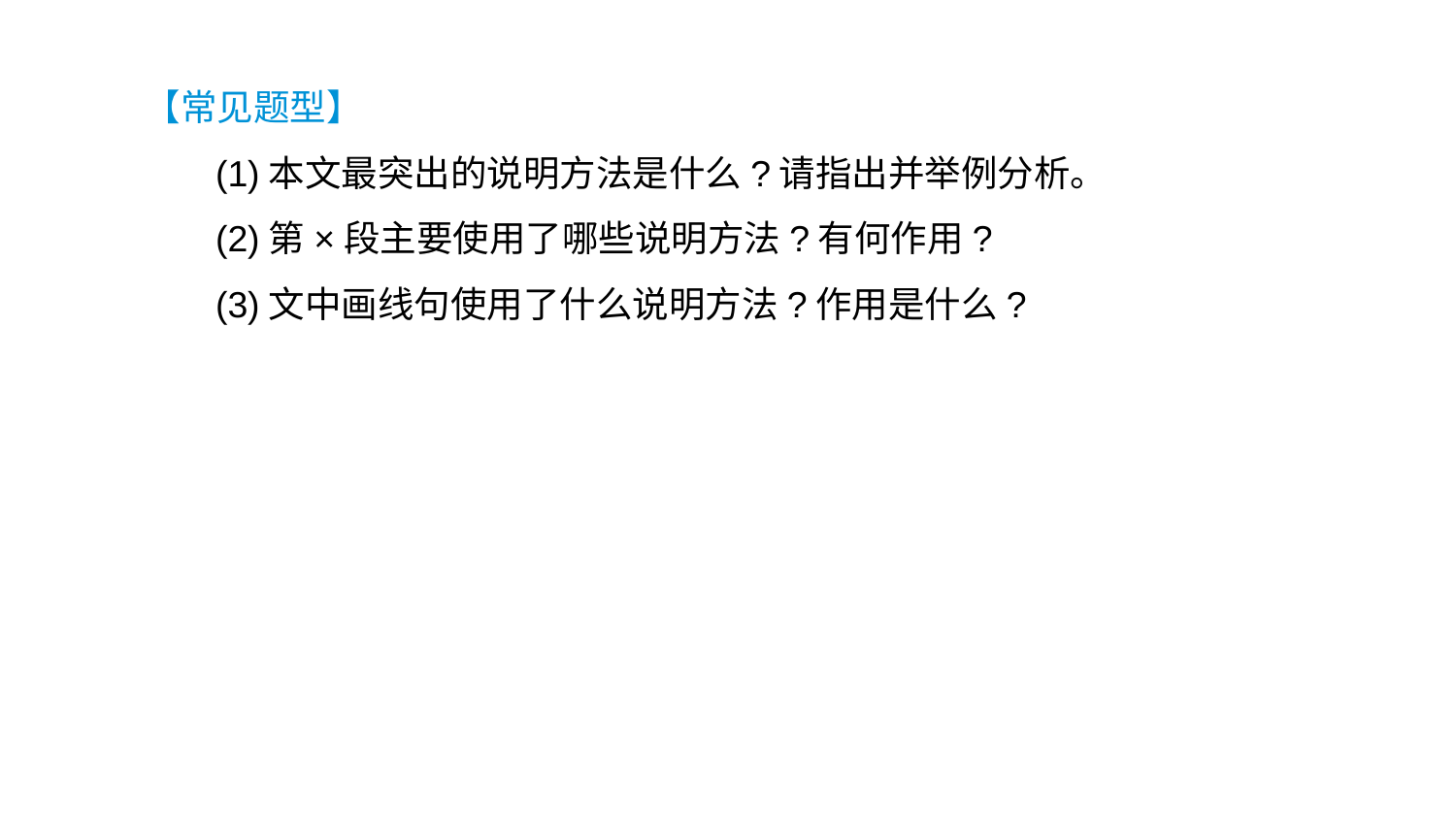

【常见题型】
(1)本文最突出的说明方法是什么?请指出并举例分析。
(2)第×段主要使用了哪些说明方法?有何作用?
(3)文中画线句使用了什么说明方法?作用是什么?